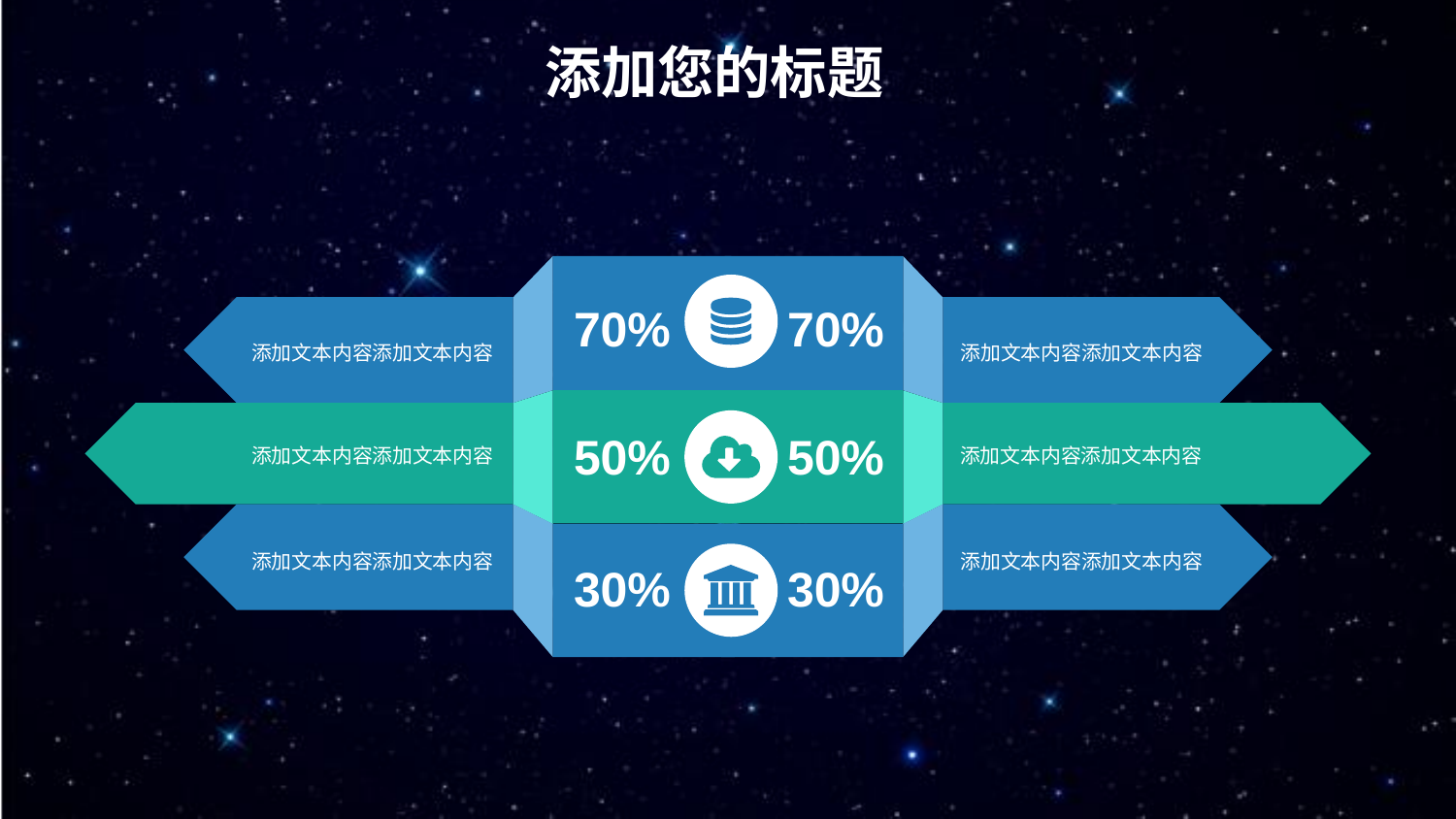

添加您的标题

70%
70%
添加文本内容添加文本内容
添加文本内容添加文本内容

50%
50%
添加文本内容添加文本内容
添加文本内容添加文本内容

添加文本内容添加文本内容
添加文本内容添加文本内容
30%
30%